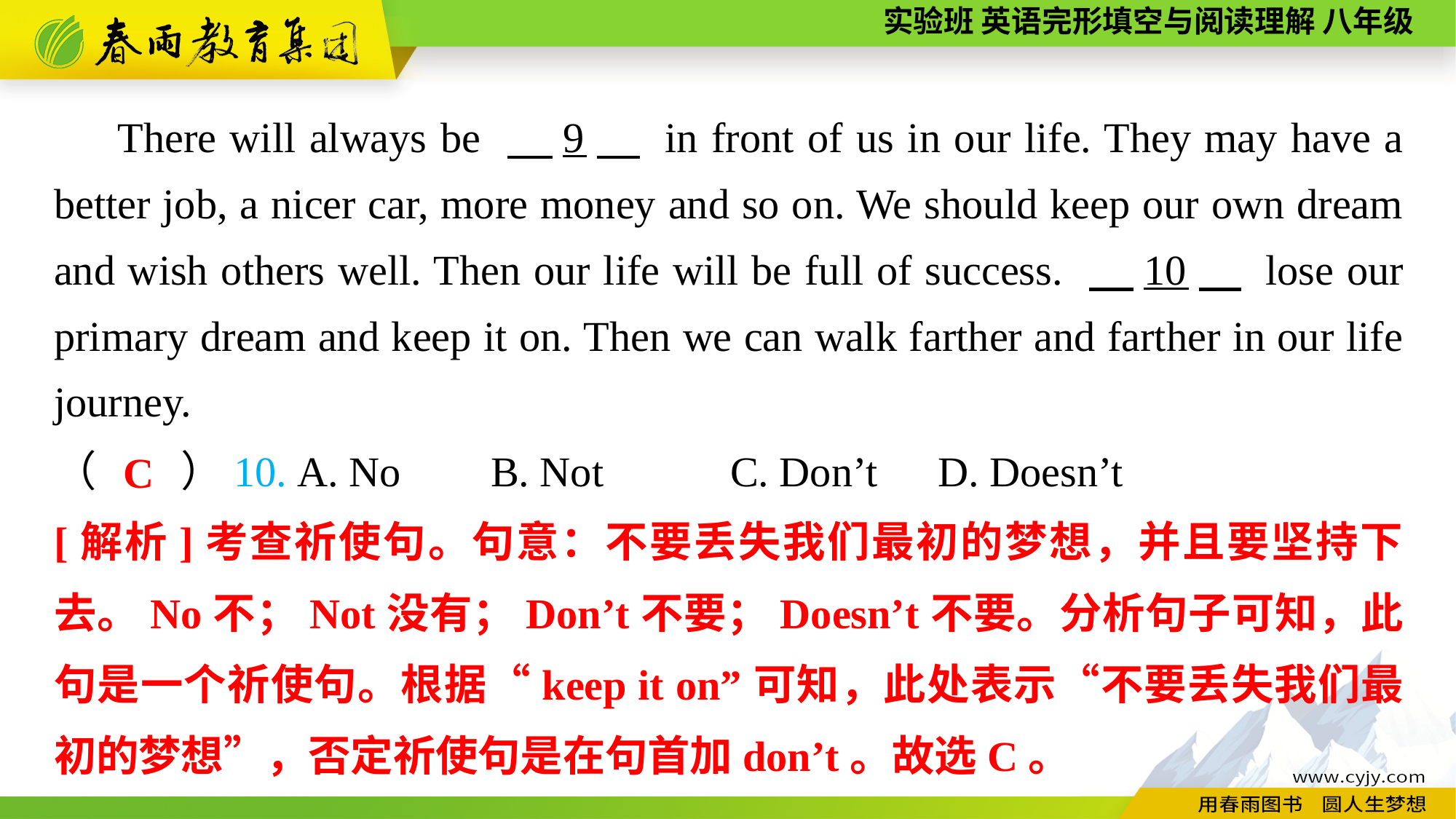

There will always be 　9　 in front of us in our life. They may have a better job, a nicer car, more money and so on. We should keep our own dream and wish others well. Then our life will be full of success. 　10　 lose our primary dream and keep it on. Then we can walk farther and farther in our life journey.
（　　）10. A. No	B. Not	  C. Don’t	 D. Doesn’t
C
[解析]考查祈使句。句意：不要丢失我们最初的梦想，并且要坚持下去。No不；Not没有；Don’t不要；Doesn’t不要。分析句子可知，此句是一个祈使句。根据“keep it on”可知，此处表示“不要丢失我们最初的梦想”，否定祈使句是在句首加don’t。故选C。